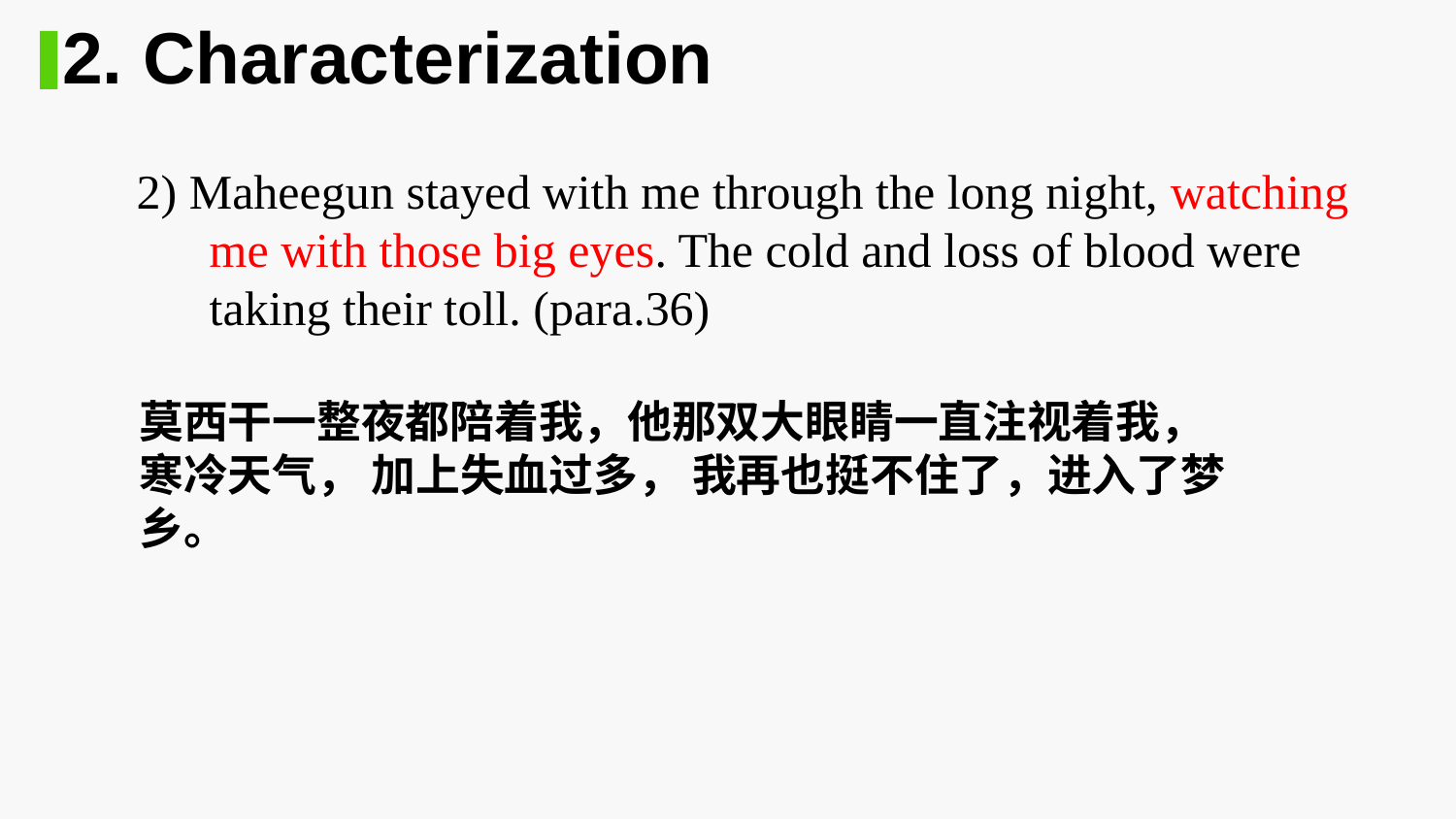

2. Characterization

2) Maheegun stayed with me through the long night, watching me with those big eyes. The cold and loss of blood were taking their toll. (para.36)
莫西干一整夜都陪着我，他那双大眼睛一直注视着我， 寒冷天气， 加上失血过多， 我再也挺不住了，进入了梦乡。